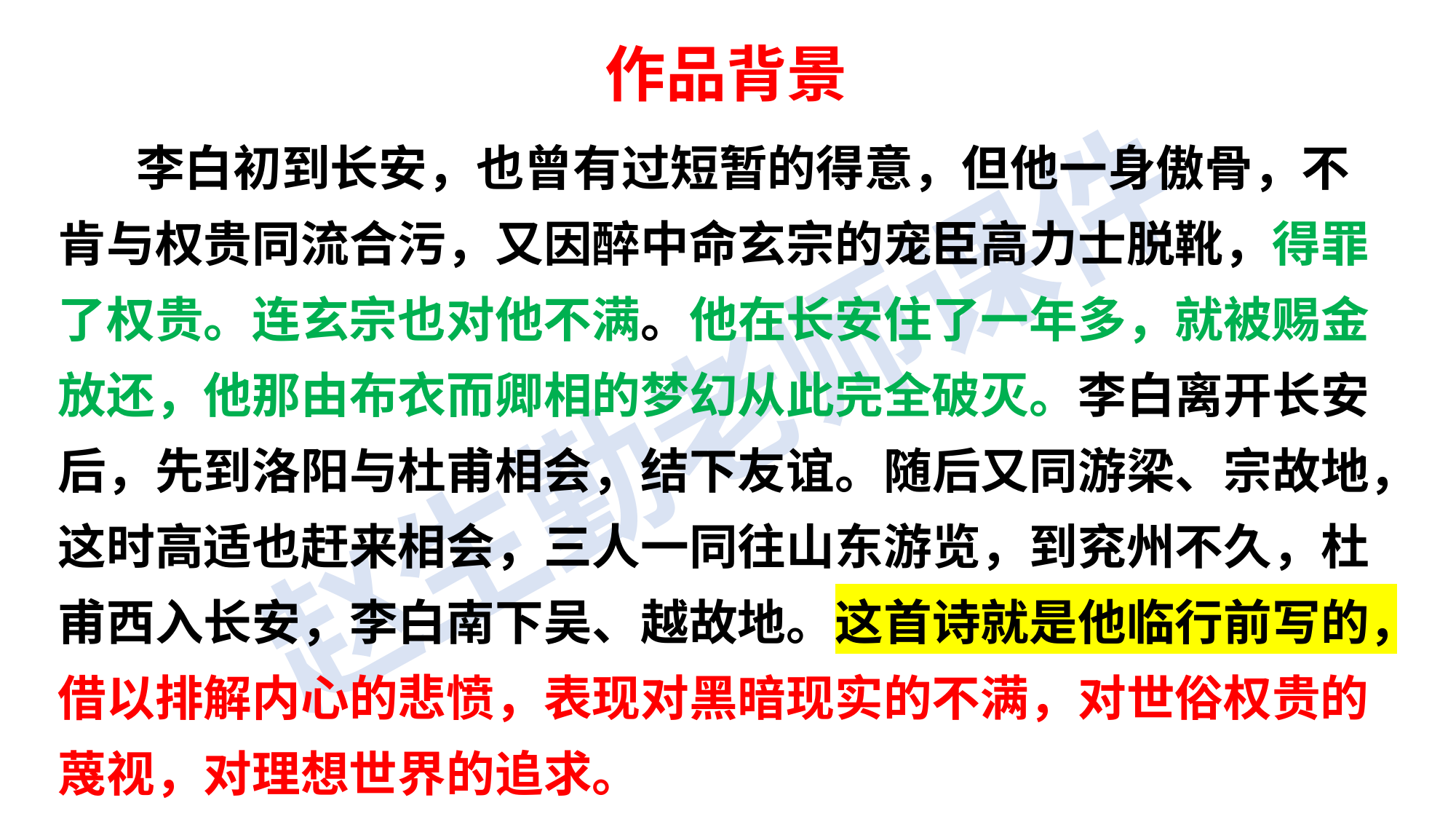

作品背景
      李白初到长安，也曾有过短暂的得意，但他一身傲骨，不肯与权贵同流合污，又因醉中命玄宗的宠臣高力士脱靴，得罪了权贵。连玄宗也对他不满。他在长安住了一年多，就被赐金放还，他那由布衣而卿相的梦幻从此完全破灭。李白离开长安后，先到洛阳与杜甫相会，结下友谊。随后又同游梁、宗故地，这时高适也赶来相会，三人一同往山东游览，到兖州不久，杜甫西入长安，李白南下吴、越故地。这首诗就是他临行前写的，借以排解内心的悲愤，表现对黑暗现实的不满，对世俗权贵的蔑视，对理想世界的追求。